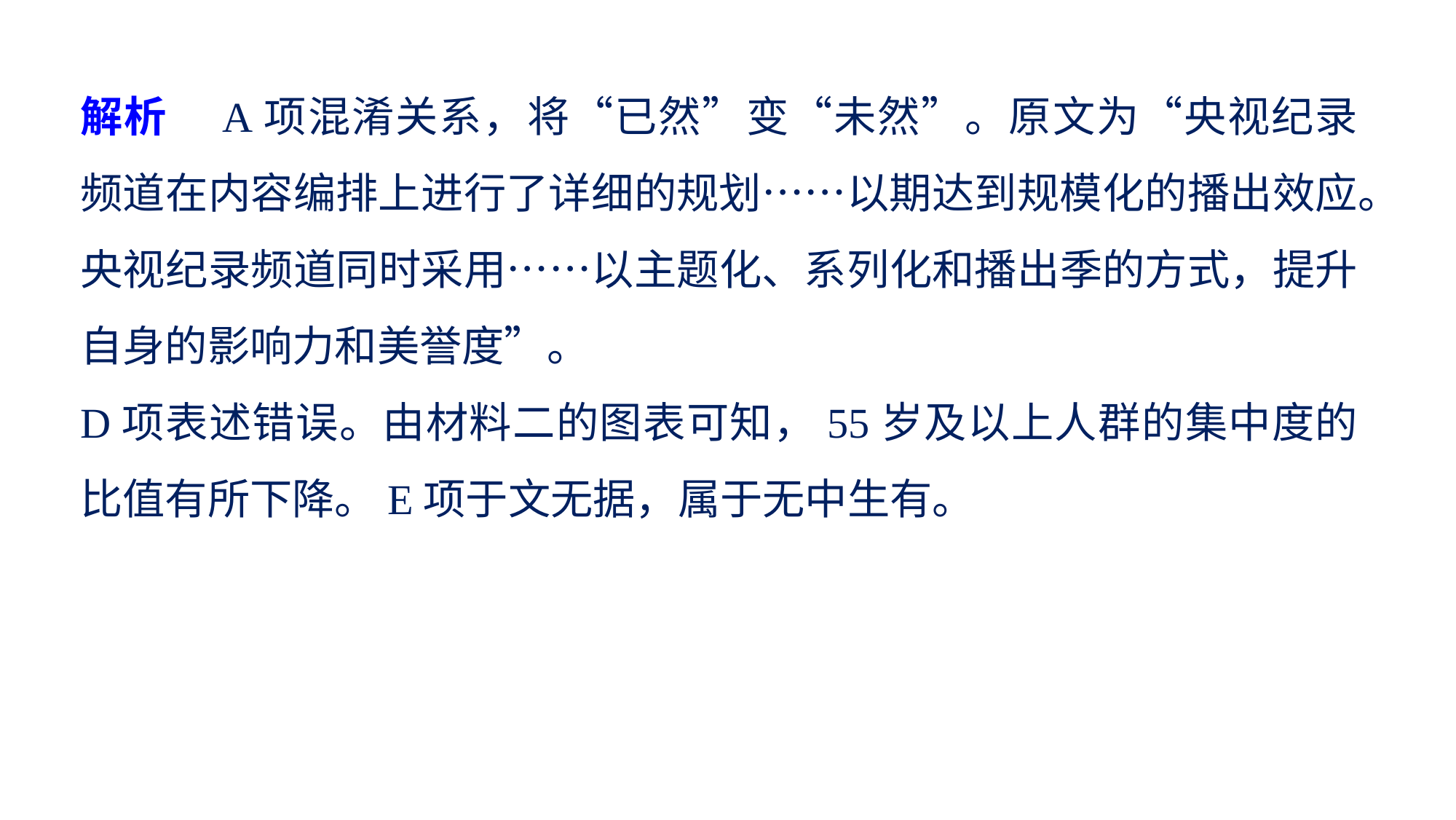

解析　A项混淆关系，将“已然”变“未然”。原文为“央视纪录频道在内容编排上进行了详细的规划……以期达到规模化的播出效应。央视纪录频道同时采用……以主题化、系列化和播出季的方式，提升自身的影响力和美誉度”。
D项表述错误。由材料二的图表可知，55岁及以上人群的集中度的比值有所下降。E项于文无据，属于无中生有。